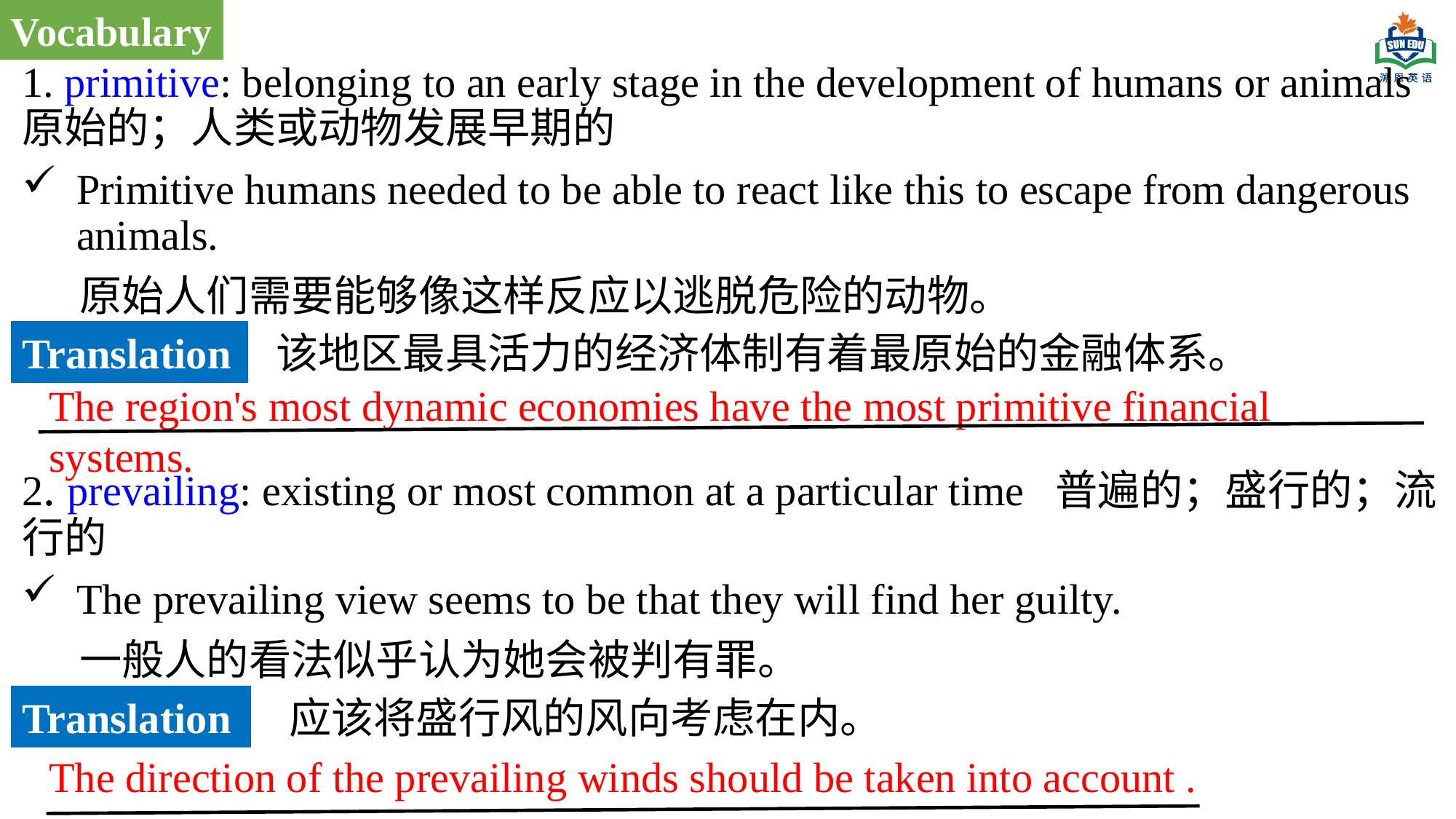

Vocabulary
1. primitive: belonging to an early stage in the development of humans or animals 原始的；人类或动物发展早期的
Primitive humans needed to be able to react like this to escape from dangerous animals.
     原始人们需要能够像这样反应以逃脱危险的动物。

2. prevailing: existing or most common at a particular time  普遍的；盛行的；流行的
The prevailing view seems to be that they will find her guilty.
     一般人的看法似乎认为她会被判有罪。
Translation
该地区最具活力的经济体制有着最原始的金融体系。
The region's most dynamic economies have the most primitive financial systems.
Translation
应该将盛行风的风向考虑在内。
The direction of the prevailing winds should be taken into account .